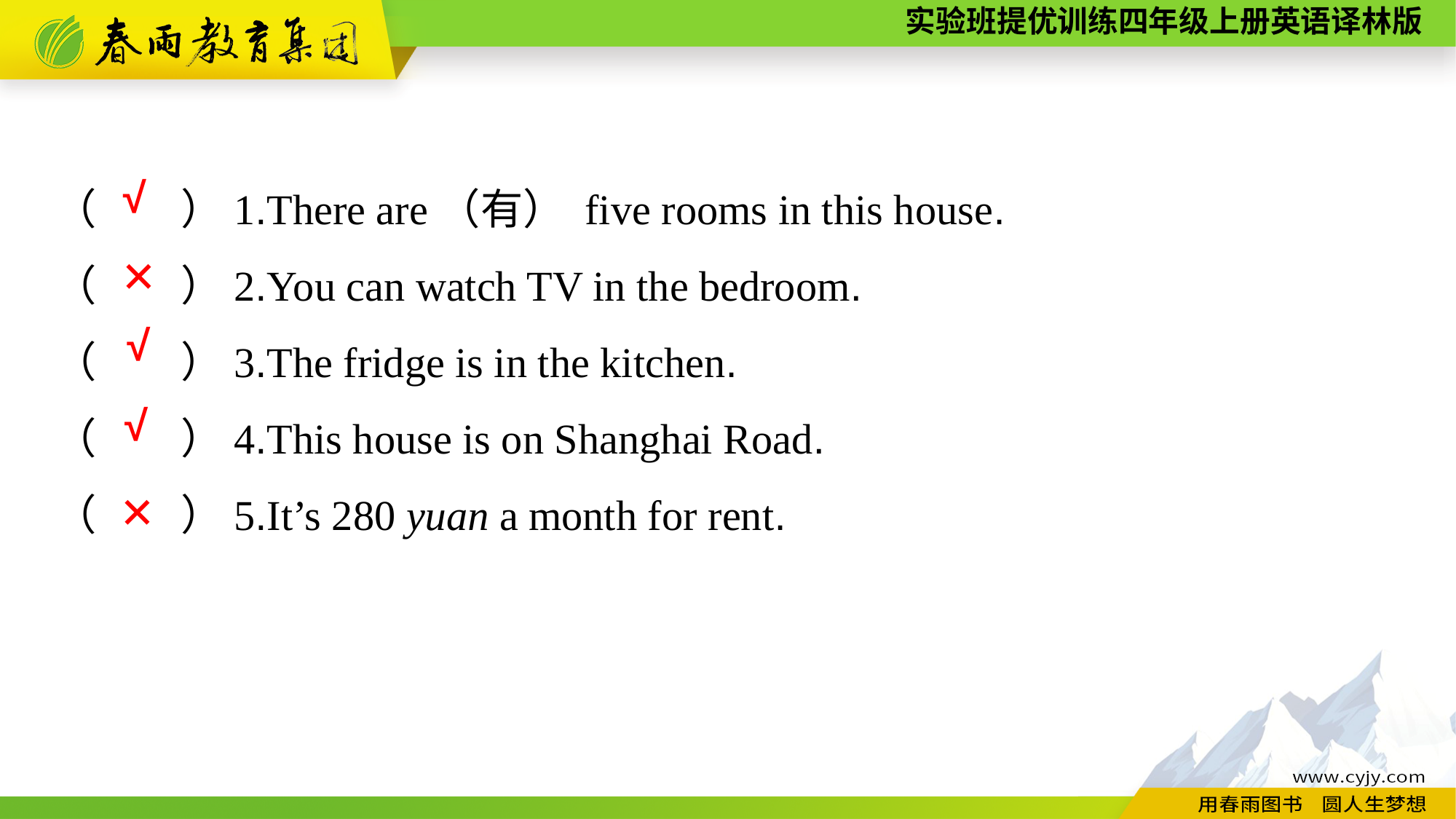

（　　）1.There are（有） five rooms in this house.
（　　）2.You can watch TV in the bedroom.
√
✕
（　　）3.The fridge is in the kitchen.
（　　）4.This house is on Shanghai Road.
（　　）5.It’s 280 yuan a month for rent.
√
√
✕